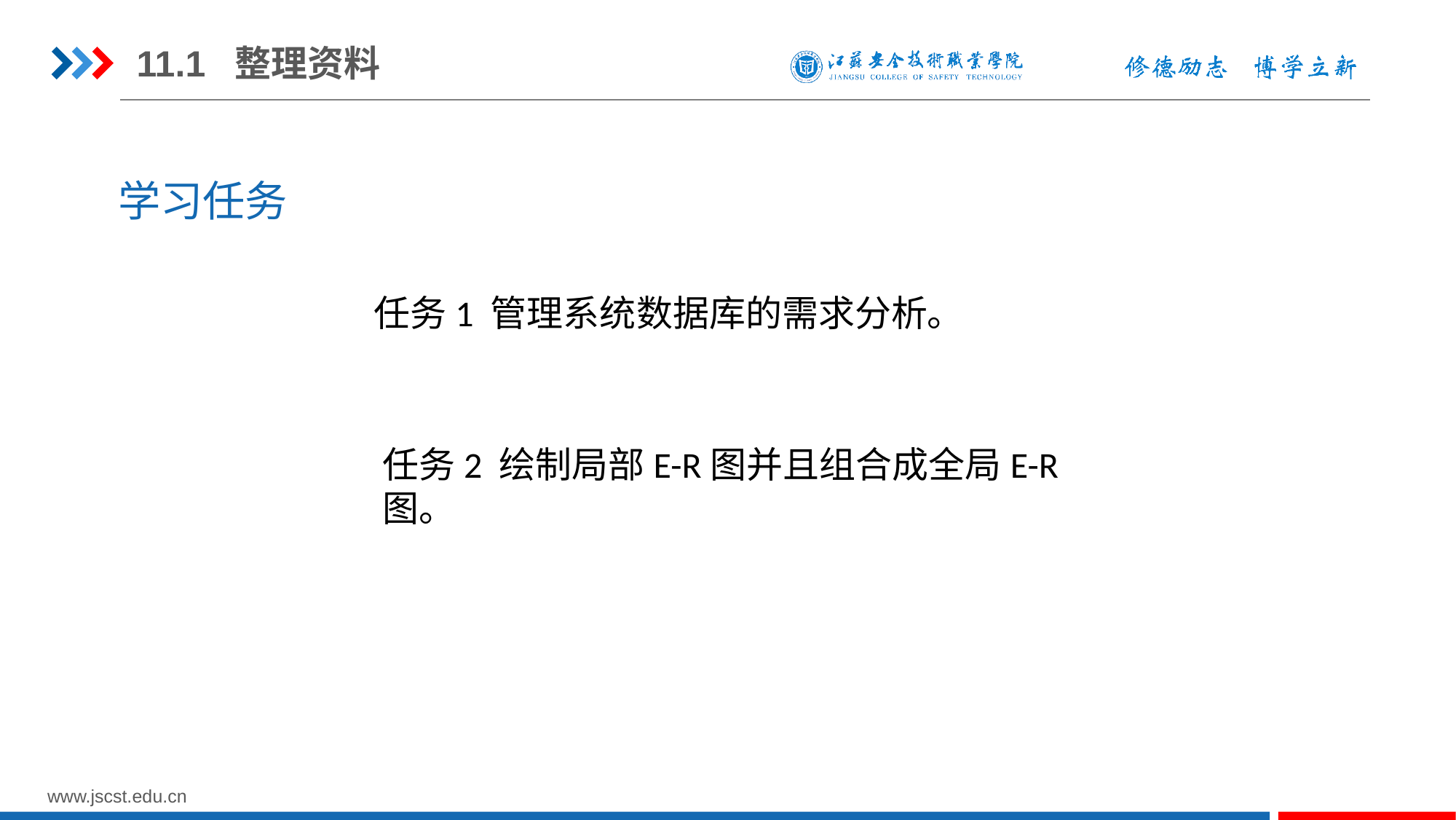

11.1  整理资料
学习任务
任务1 管理系统数据库的需求分析。

任务2 绘制局部E-R图并且组合成全局E-R图。